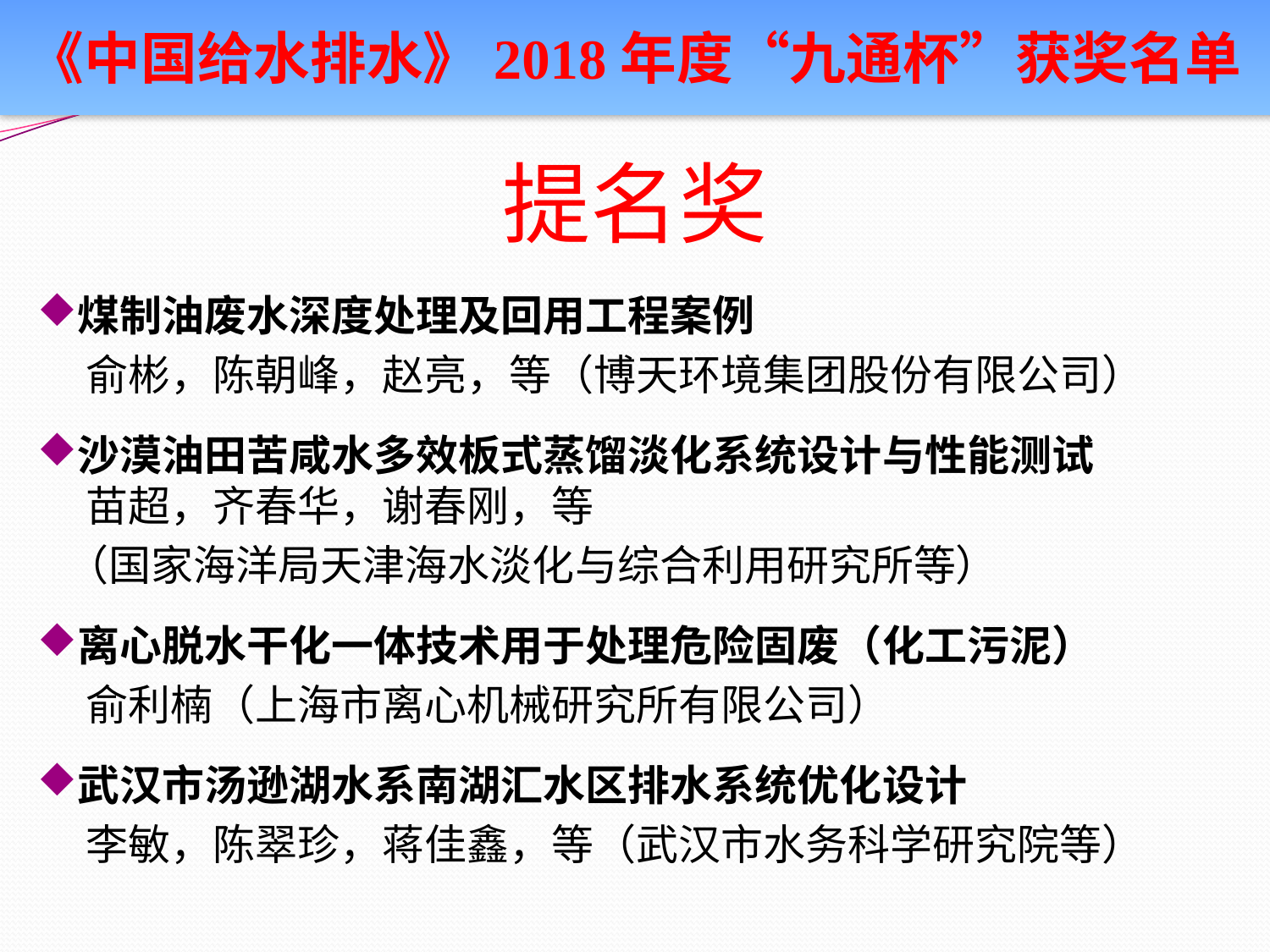

《中国给水排水》2018年度“九通杯”获奖名单
# 提名奖
煤制油废水深度处理及回用工程案例
    俞彬，陈朝峰，赵亮，等（博天环境集团股份有限公司）
沙漠油田苦咸水多效板式蒸馏淡化系统设计与性能测试
    苗超，齐春华，谢春刚，等
  （国家海洋局天津海水淡化与综合利用研究所等）
离心脱水干化一体技术用于处理危险固废（化工污泥）
    俞利楠（上海市离心机械研究所有限公司）
武汉市汤逊湖水系南湖汇水区排水系统优化设计
    李敏，陈翠珍，蒋佳鑫，等（武汉市水务科学研究院等）